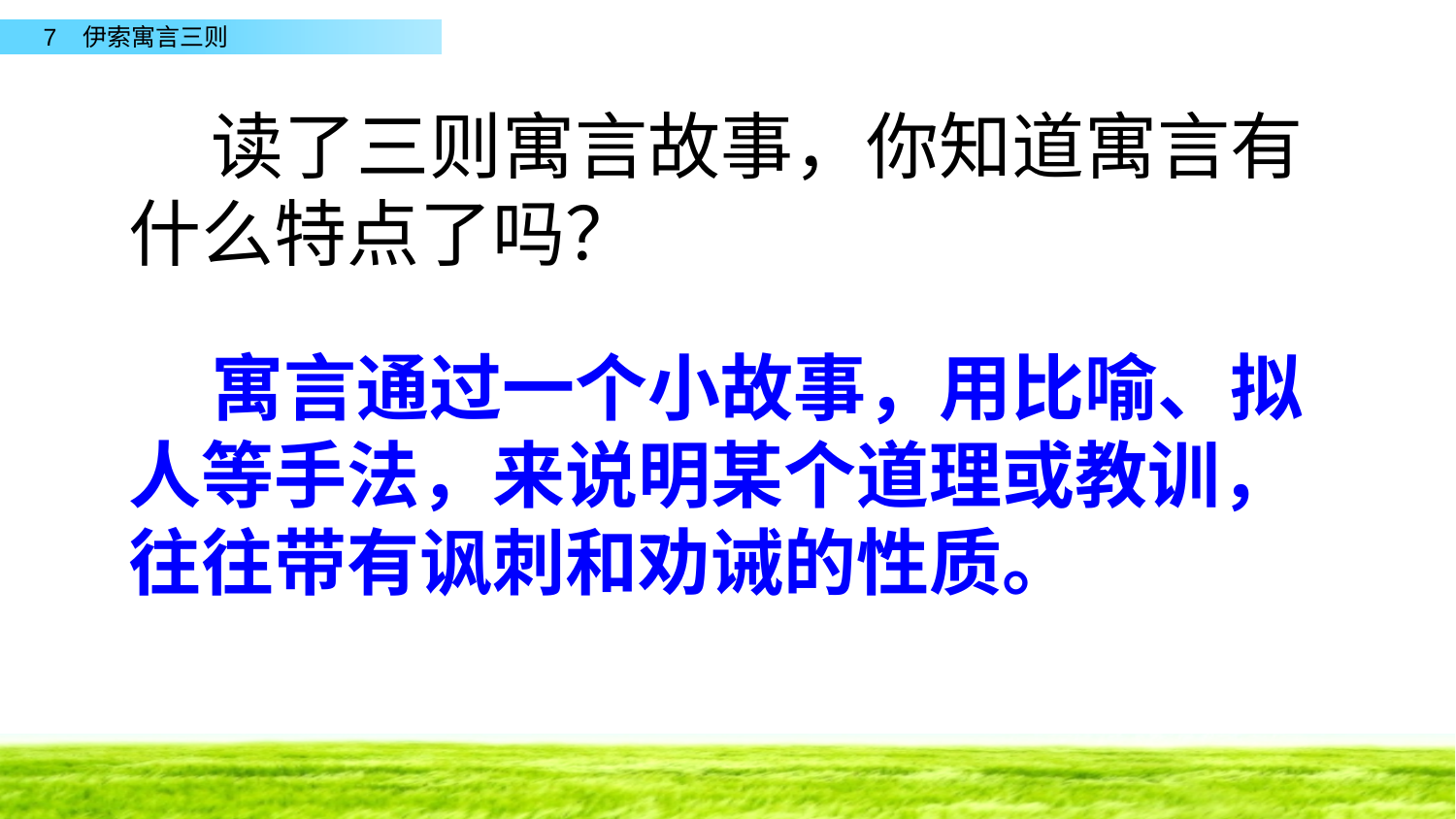

读了三则寓言故事，你知道寓言有什么特点了吗？
    寓言通过一个小故事，用比喻、拟人等手法，来说明某个道理或教训，往往带有讽刺和劝诫的性质。